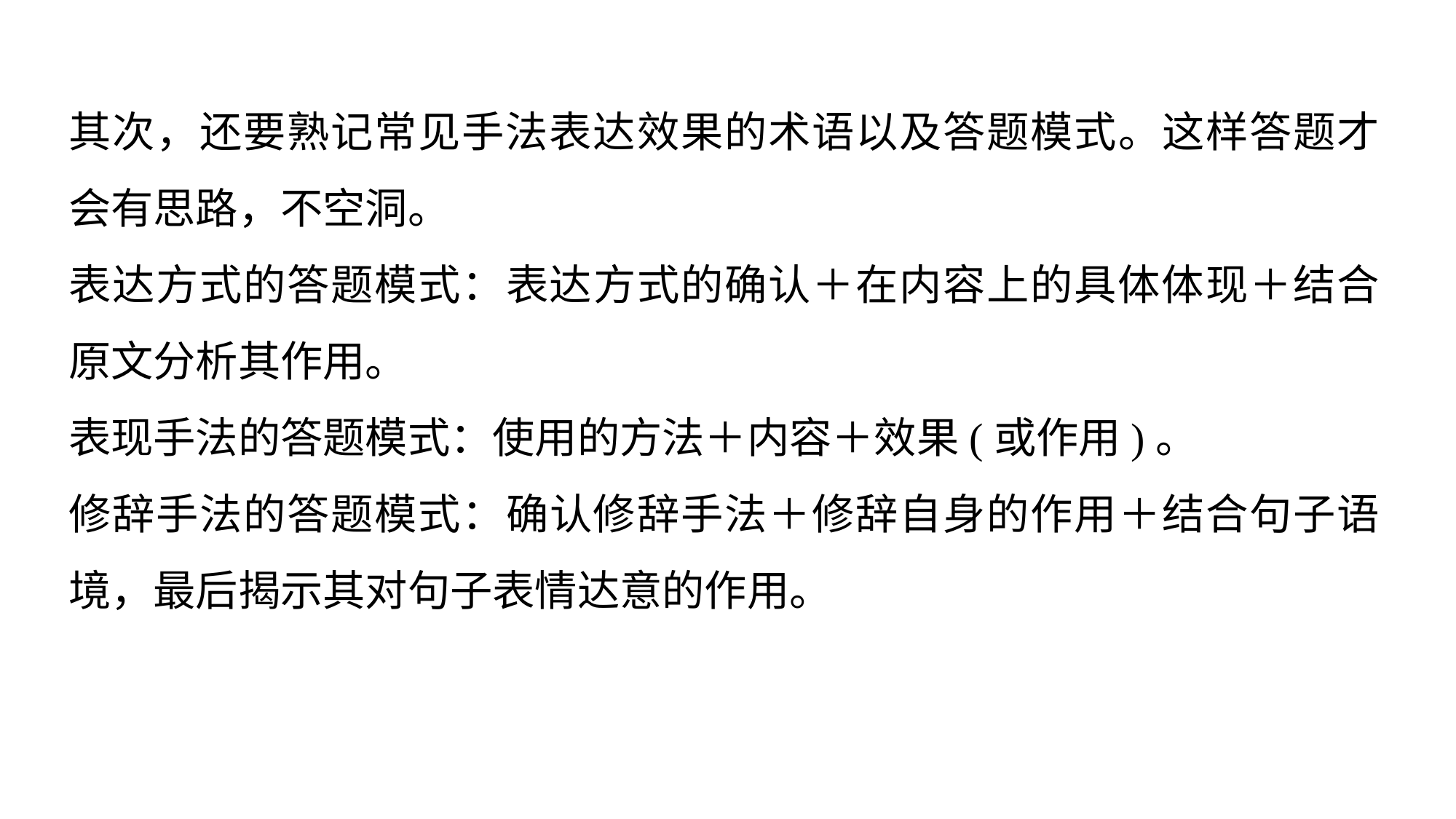

其次，还要熟记常见手法表达效果的术语以及答题模式。这样答题才会有思路，不空洞。
表达方式的答题模式：表达方式的确认＋在内容上的具体体现＋结合原文分析其作用。
表现手法的答题模式：使用的方法＋内容＋效果(或作用)。
修辞手法的答题模式：确认修辞手法＋修辞自身的作用＋结合句子语境，最后揭示其对句子表情达意的作用。